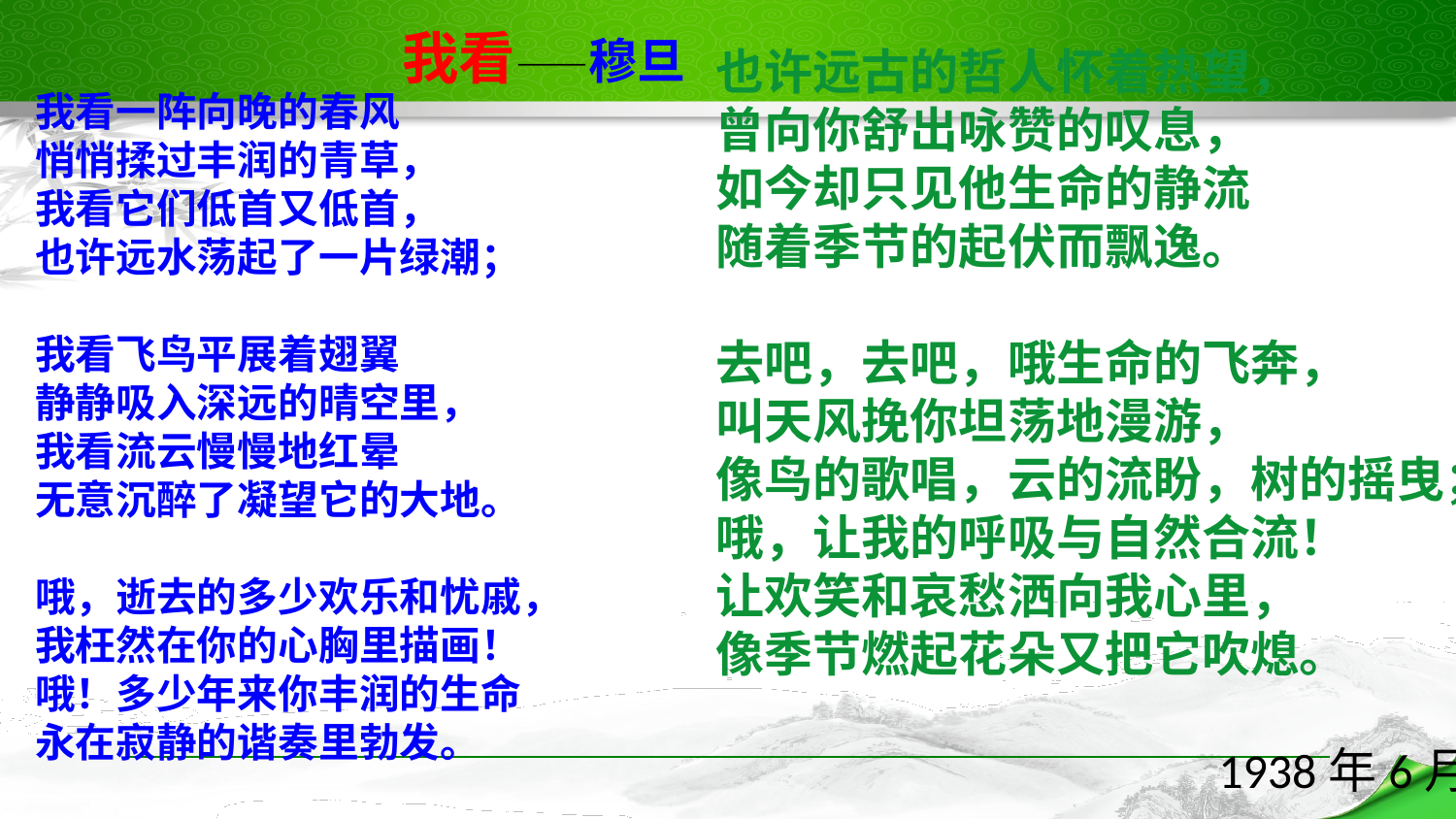

我看——穆旦
也许远古的哲人怀着热望，
曾向你舒出咏赞的叹息，
如今却只见他生命的静流
随着季节的起伏而飘逸。

去吧，去吧，哦生命的飞奔，
叫天风挽你坦荡地漫游，
像鸟的歌唱，云的流盼，树的摇曳；
哦，让我的呼吸与自然合流！
让欢笑和哀愁洒向我心里，
像季节燃起花朵又把它吹熄。

                                              1938年6月
我看一阵向晚的春风
悄悄揉过丰润的青草，
我看它们低首又低首，
也许远水荡起了一片绿潮；

我看飞鸟平展着翅翼
静静吸入深远的晴空里，
我看流云慢慢地红晕
无意沉醉了凝望它的大地。

哦，逝去的多少欢乐和忧戚，
我枉然在你的心胸里描画！
哦！多少年来你丰润的生命
永在寂静的谐奏里勃发。